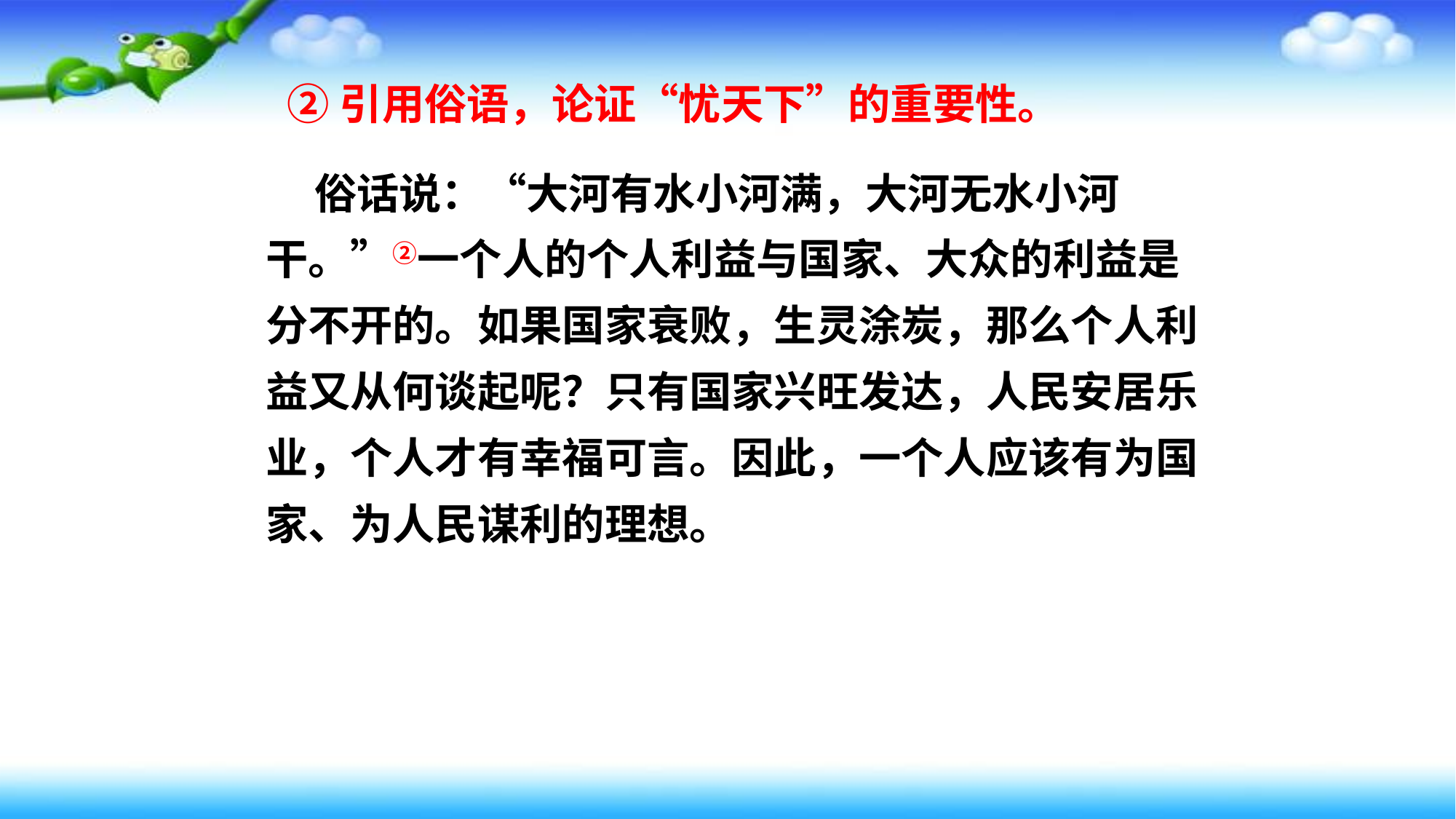

②引用俗语，论证“忧天下”的重要性。
    俗话说：“大河有水小河满，大河无水小河干。”②一个人的个人利益与国家、大众的利益是分不开的。如果国家衰败，生灵涂炭，那么个人利益又从何谈起呢？只有国家兴旺发达，人民安居乐业，个人才有幸福可言。因此，一个人应该有为国家、为人民谋利的理想。